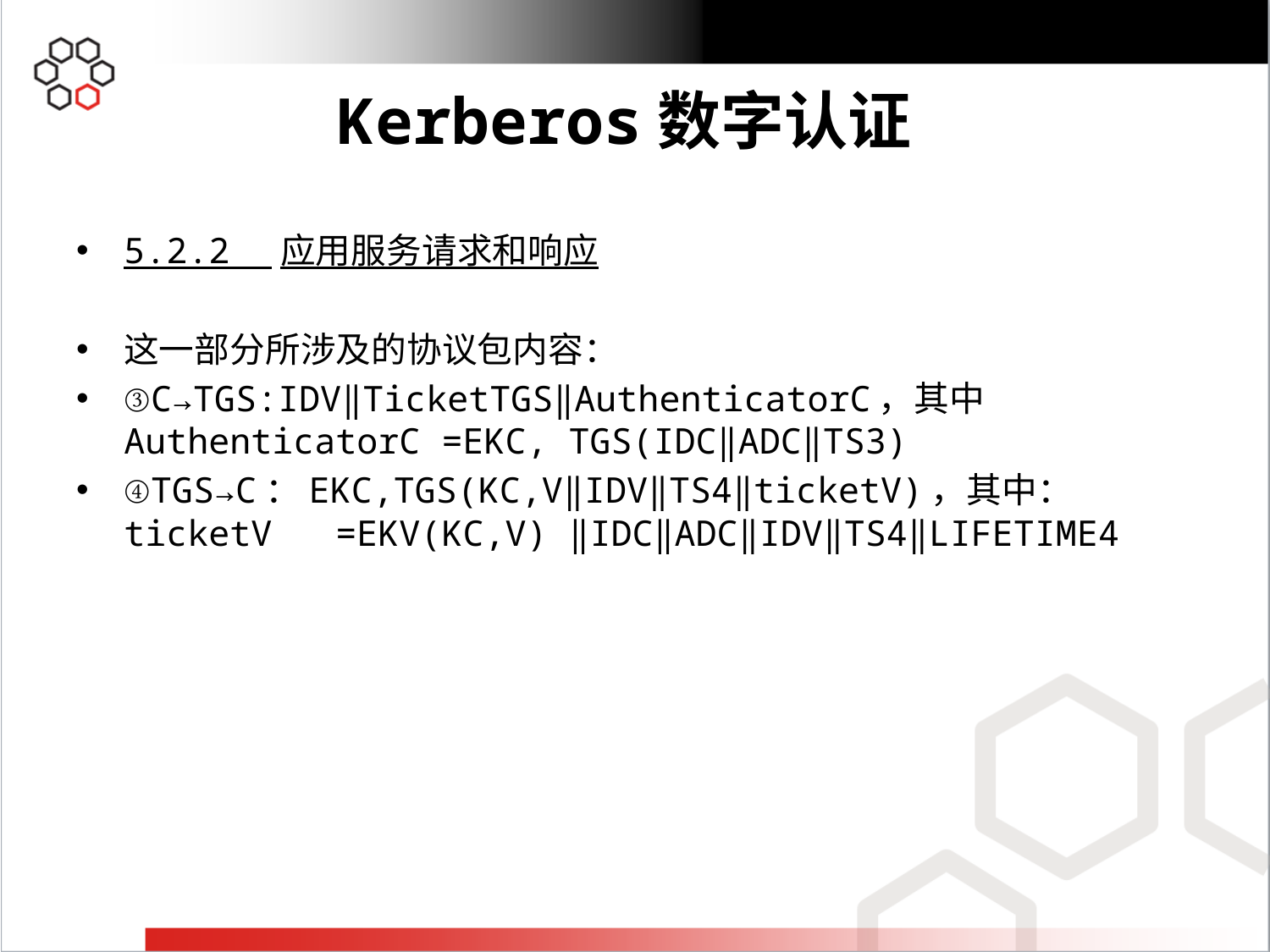

#
5.2.2  应用服务请求和响应

这一部分所涉及的协议包内容：
③C→TGS:IDV‖TicketTGS‖AuthenticatorC，其中AuthenticatorC =EKC, TGS(IDC‖ADC‖TS3)
④TGS→C：EKC,TGS(KC,V‖IDV‖TS4‖ticketV)，其中：ticketV   =EKV(KC,V) ‖IDC‖ADC‖IDV‖TS4‖LIFETIME4